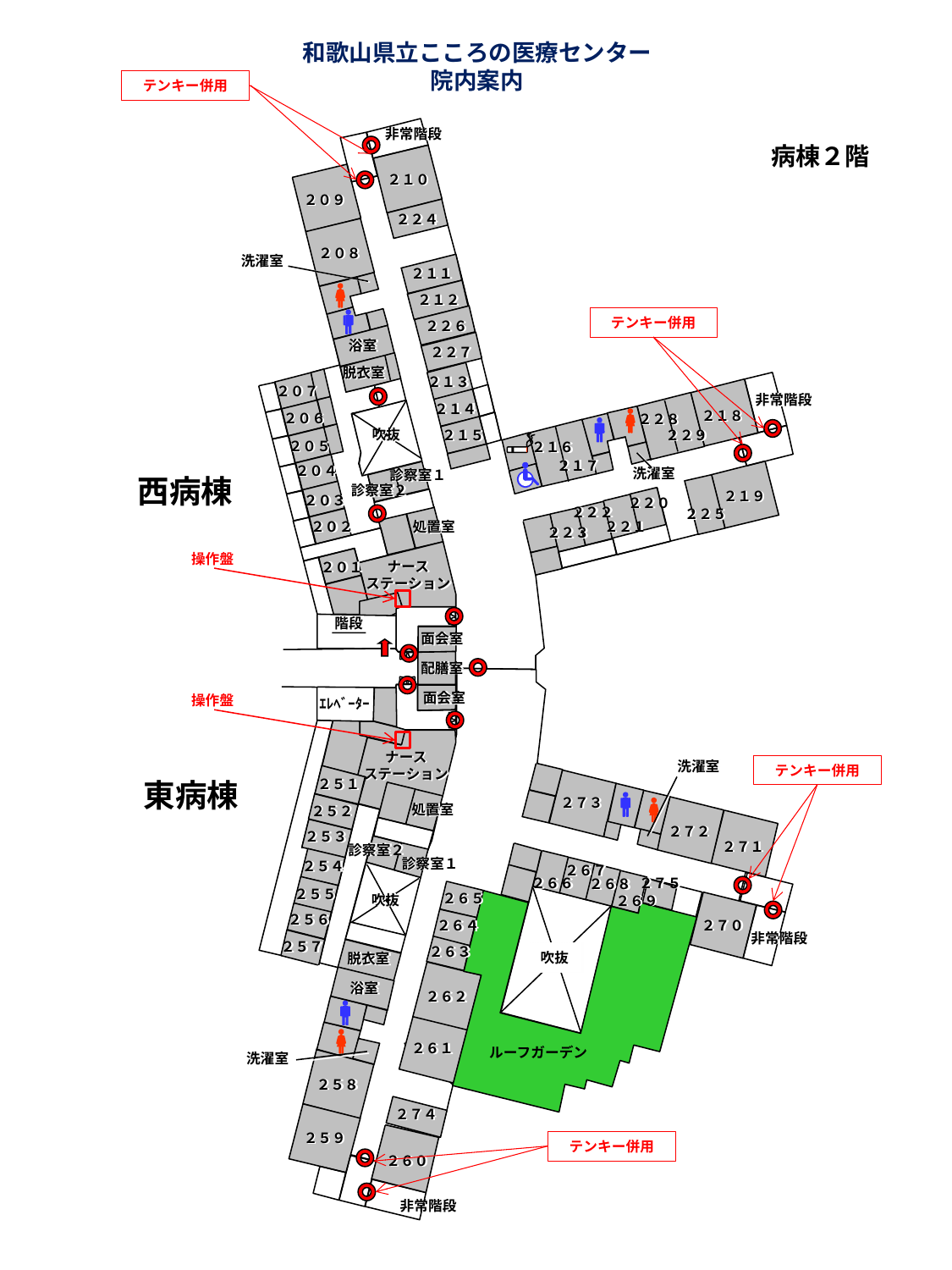

和歌山県立こころの医療センター
院内案内
テンキー併用

非常階段

病棟２階

２１０

２０９

２２４

２０８
洗濯室

２１１

２１２

テンキー併用

２２６

浴室

２２７

脱衣室

２１３

２０７

非常階段

２１４

２１８
２０６
２２８

吹抜

２２９
２１５

２０５
２１６

２１７

２０４
洗濯室
診察室１

西病棟

診察室２

２１９
２０３

２２０

２２２
２２５

２０２
２２１
処置室

２２３

操作盤

ナース
ステーション
２０１

階段

面会室

配膳室

面会室

操作盤

ｴﾚﾍﾞｰﾀｰ

ナース
ステーション
洗濯室
テンキー併用

東病棟
２５１

２７３

処置室
２５２

２７２

２５３

２７１
診察室２

診察室１

２５４
２６７

２７５
２６６
２６８

２５５

２６５
吹抜
２６９

２５６

２７０
２６４

非常階段

２５７

２６３

吹抜
脱衣室

浴室
２６２

２６１

ルーフガーデン

洗濯室

２５８

２７４

２５９

テンキー併用
２６０

非常階段